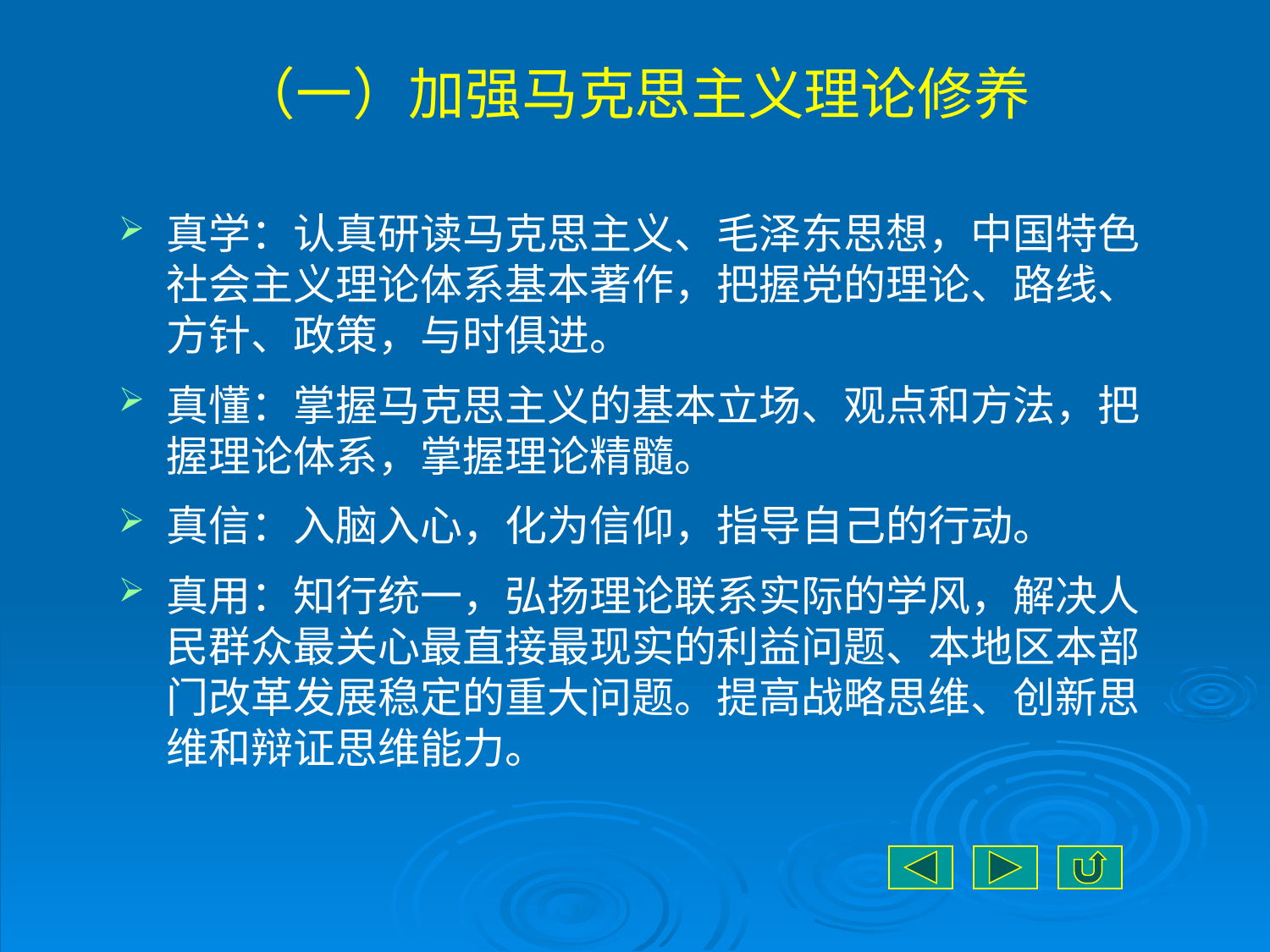

# （一）加强马克思主义理论修养
真学：认真研读马克思主义、毛泽东思想，中国特色社会主义理论体系基本著作，把握党的理论、路线、方针、政策，与时俱进。
真懂：掌握马克思主义的基本立场、观点和方法，把握理论体系，掌握理论精髓。
真信：入脑入心，化为信仰，指导自己的行动。
真用：知行统一，弘扬理论联系实际的学风，解决人民群众最关心最直接最现实的利益问题、本地区本部门改革发展稳定的重大问题。提高战略思维、创新思维和辩证思维能力。